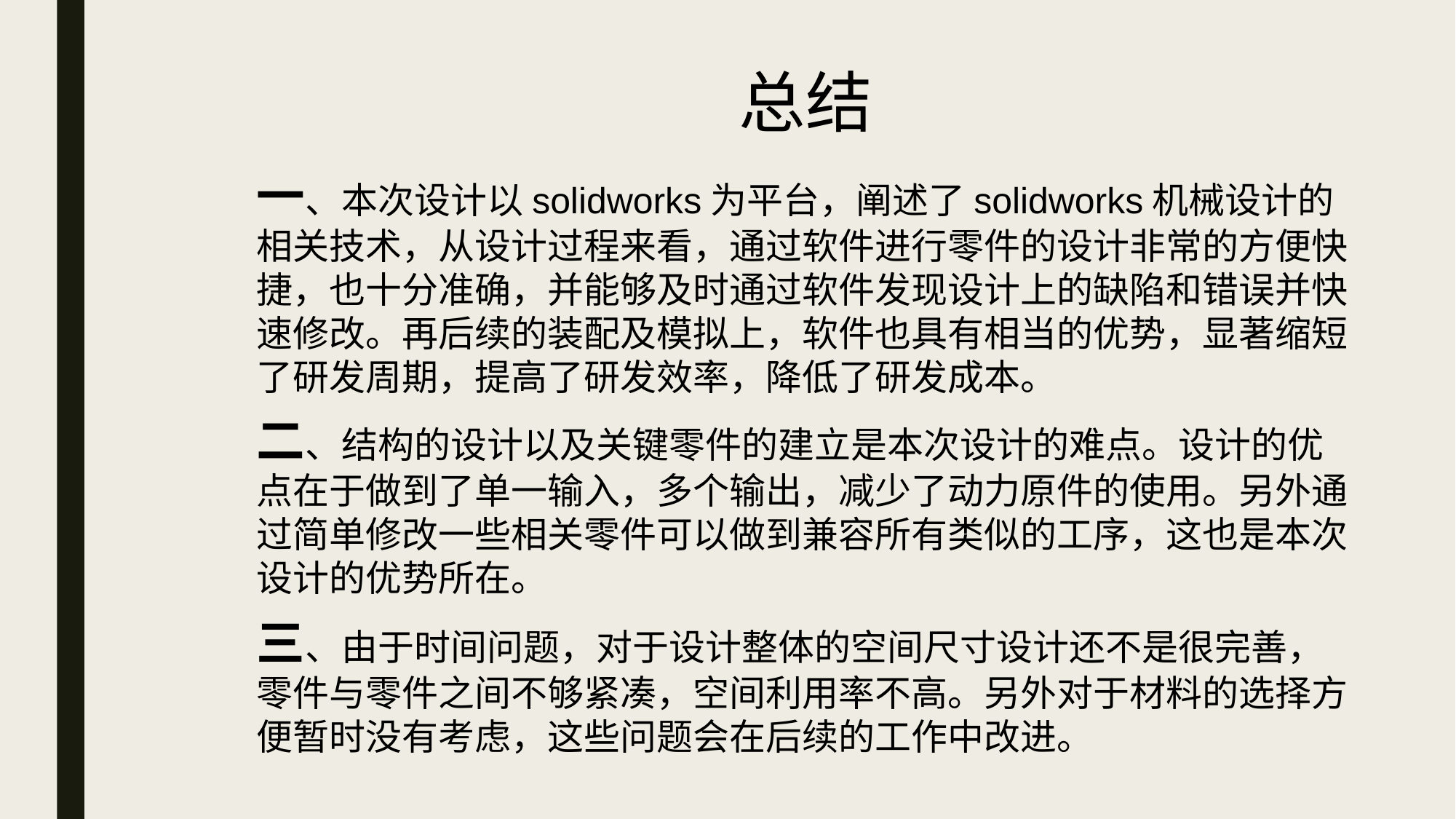

总结
一、本次设计以solidworks为平台，阐述了solidworks机械设计的相关技术，从设计过程来看，通过软件进行零件的设计非常的方便快捷，也十分准确，并能够及时通过软件发现设计上的缺陷和错误并快速修改。再后续的装配及模拟上，软件也具有相当的优势，显著缩短了研发周期，提高了研发效率，降低了研发成本。
二、结构的设计以及关键零件的建立是本次设计的难点。设计的优点在于做到了单一输入，多个输出，减少了动力原件的使用。另外通过简单修改一些相关零件可以做到兼容所有类似的工序，这也是本次设计的优势所在。
三、由于时间问题，对于设计整体的空间尺寸设计还不是很完善，零件与零件之间不够紧凑，空间利用率不高。另外对于材料的选择方便暂时没有考虑，这些问题会在后续的工作中改进。